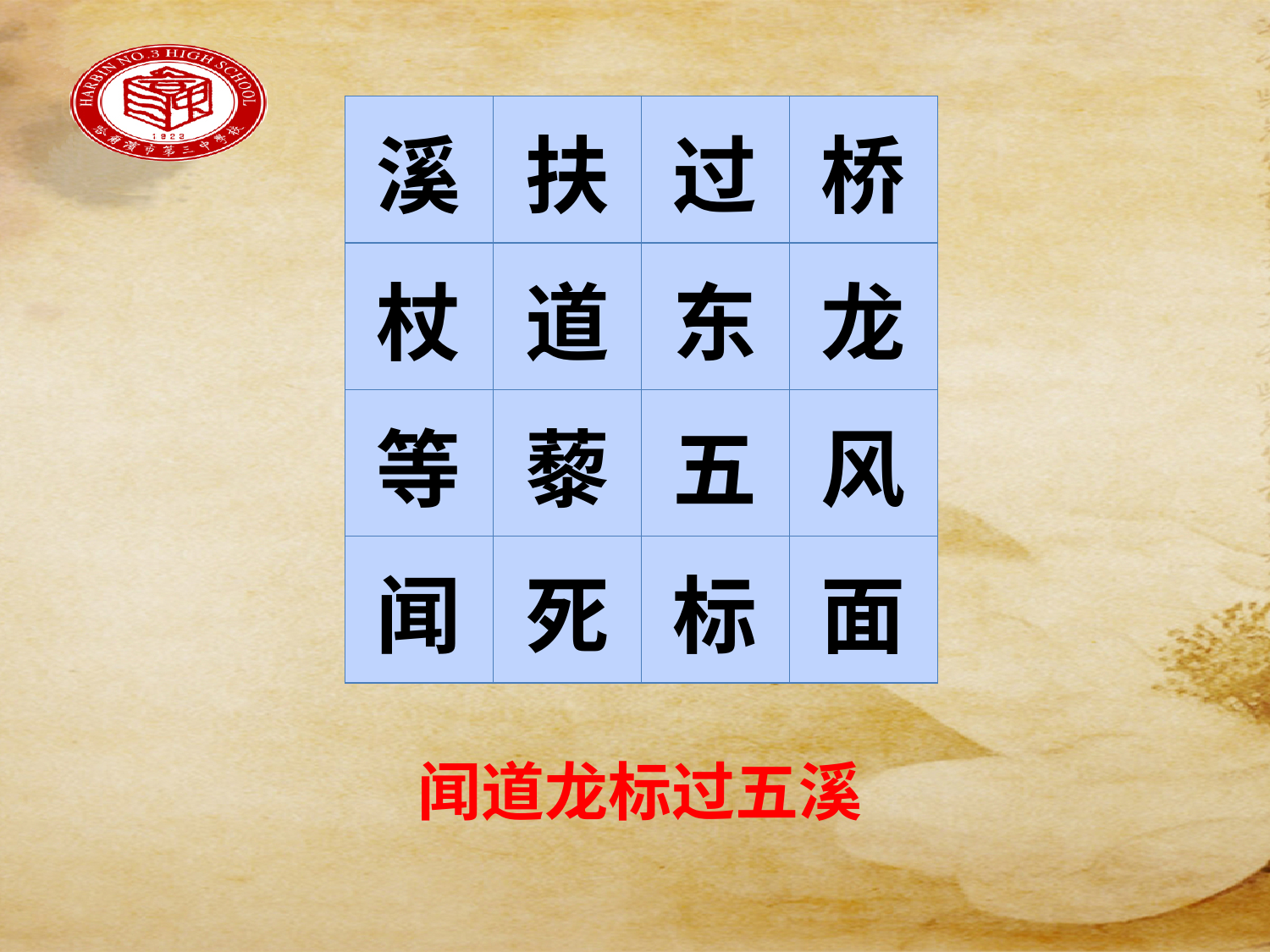

#
| 溪 | 扶 | 过 | 桥 |
| --- | --- | --- | --- |
| 杖 | 道 | 东 | 龙 |
| 等 | 藜 | 五 | 风 |
| 闻 | 死 | 标 | 面 |
闻道龙标过五溪